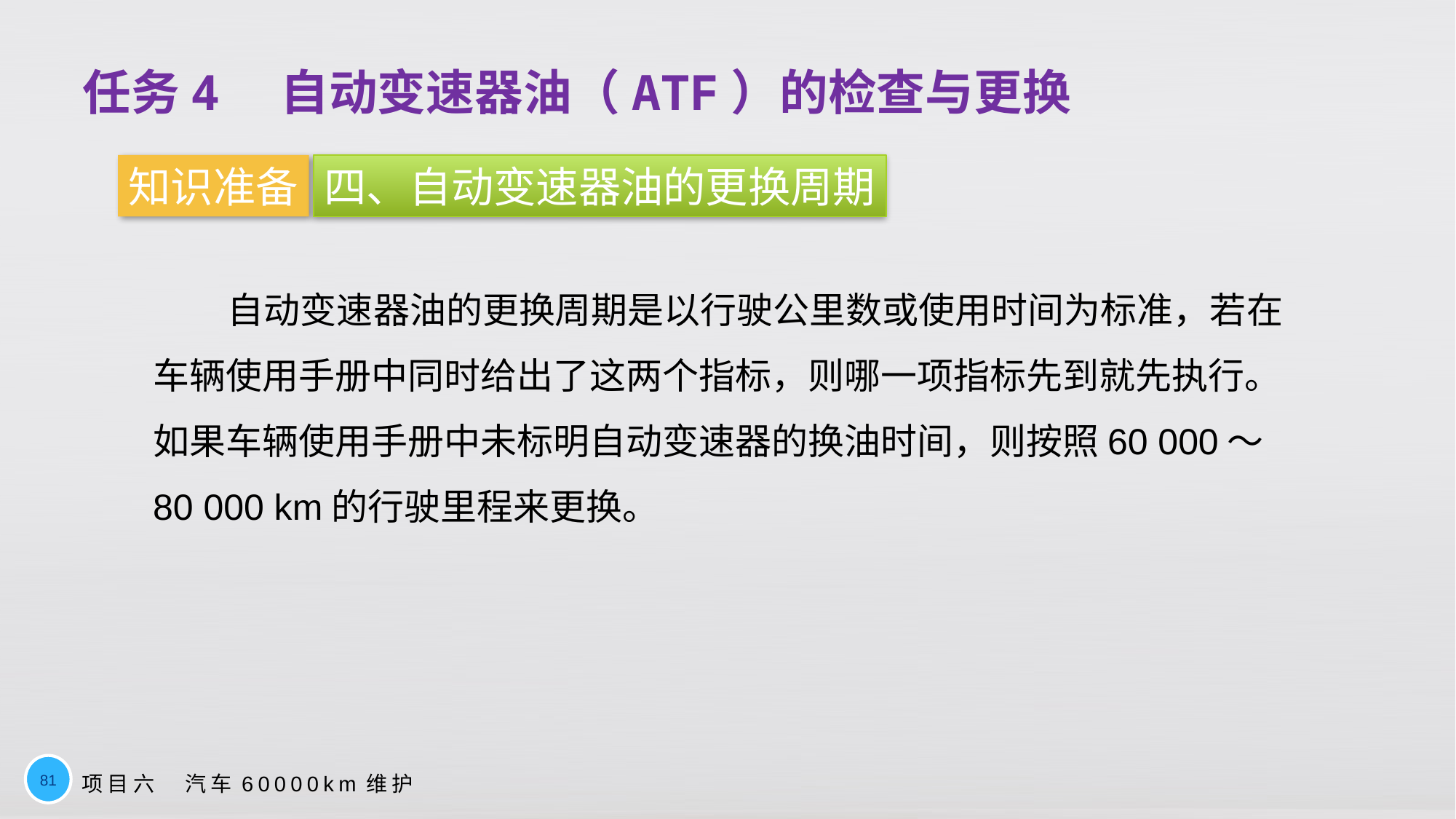

任务4　自动变速器油（ATF）的检查与更换
知识准备
四、自动变速器油的更换周期
自动变速器油的更换周期是以行驶公里数或使用时间为标准，若在车辆使用手册中同时给出了这两个指标，则哪一项指标先到就先执行。如果车辆使用手册中未标明自动变速器的换油时间，则按照60 000～80 000 km的行驶里程来更换。
81